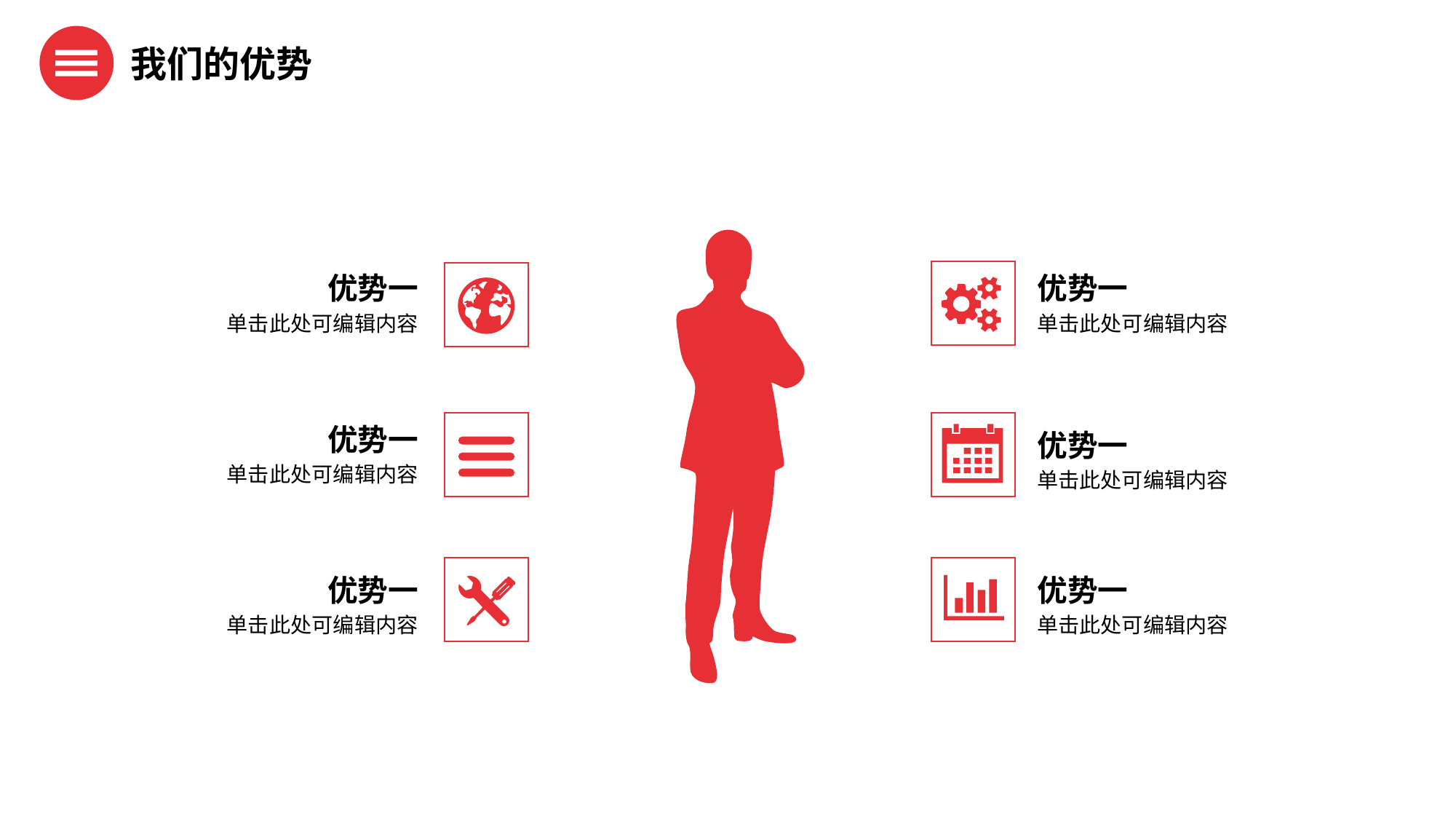

我们的优势

优势一
优势一

单击此处可编辑内容
单击此处可编辑内容

优势一

优势一

单击此处可编辑内容
单击此处可编辑内容

优势一
优势一

单击此处可编辑内容
单击此处可编辑内容